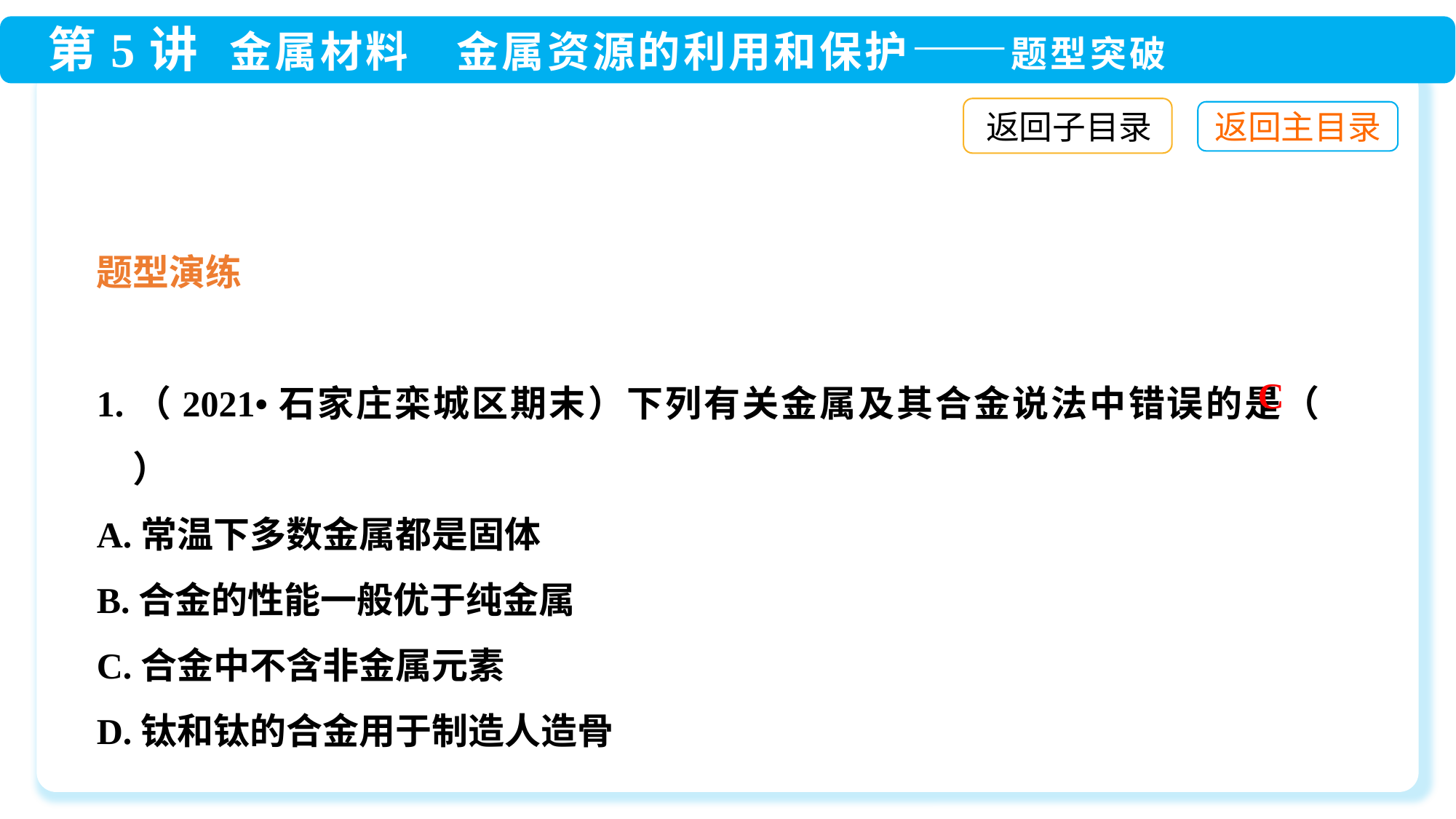

返回子目录
题型演练

1.（2021•石家庄栾城区期末）下列有关金属及其合金说法中错误的是（　　）
A.常温下多数金属都是固体
B.合金的性能一般优于纯金属
C.合金中不含非金属元素
D.钛和钛的合金用于制造人造骨
C